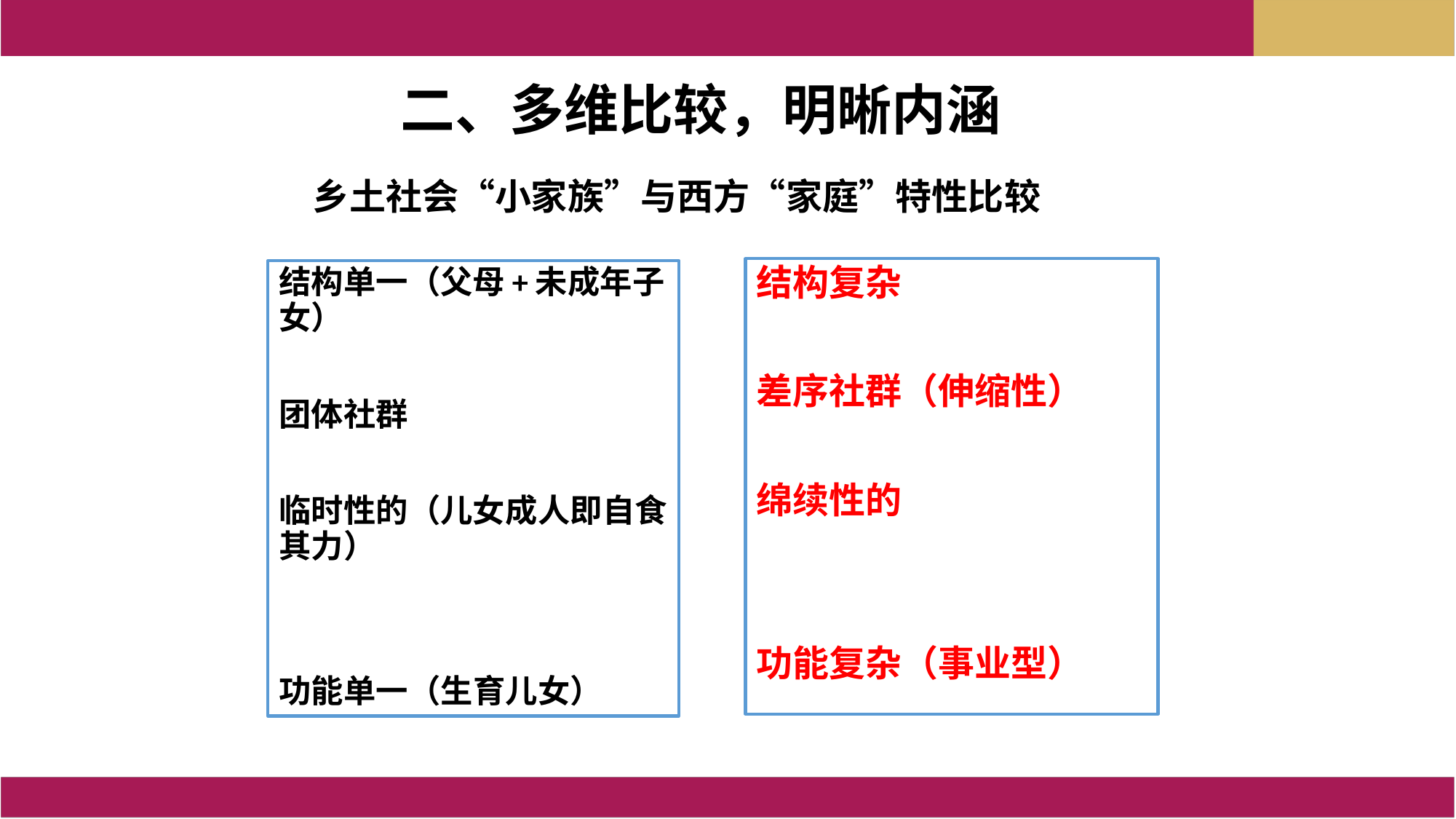

二、多维比较，明晰内涵

乡土社会“小家族”与西方“家庭”特性比较

结构复杂

差序社群（伸缩性）

绵续性的

功能复杂（事业型）
结构单一（父母+未成年子女）

团体社群

临时性的（儿女成人即自食其力）

功能单一（生育儿女）